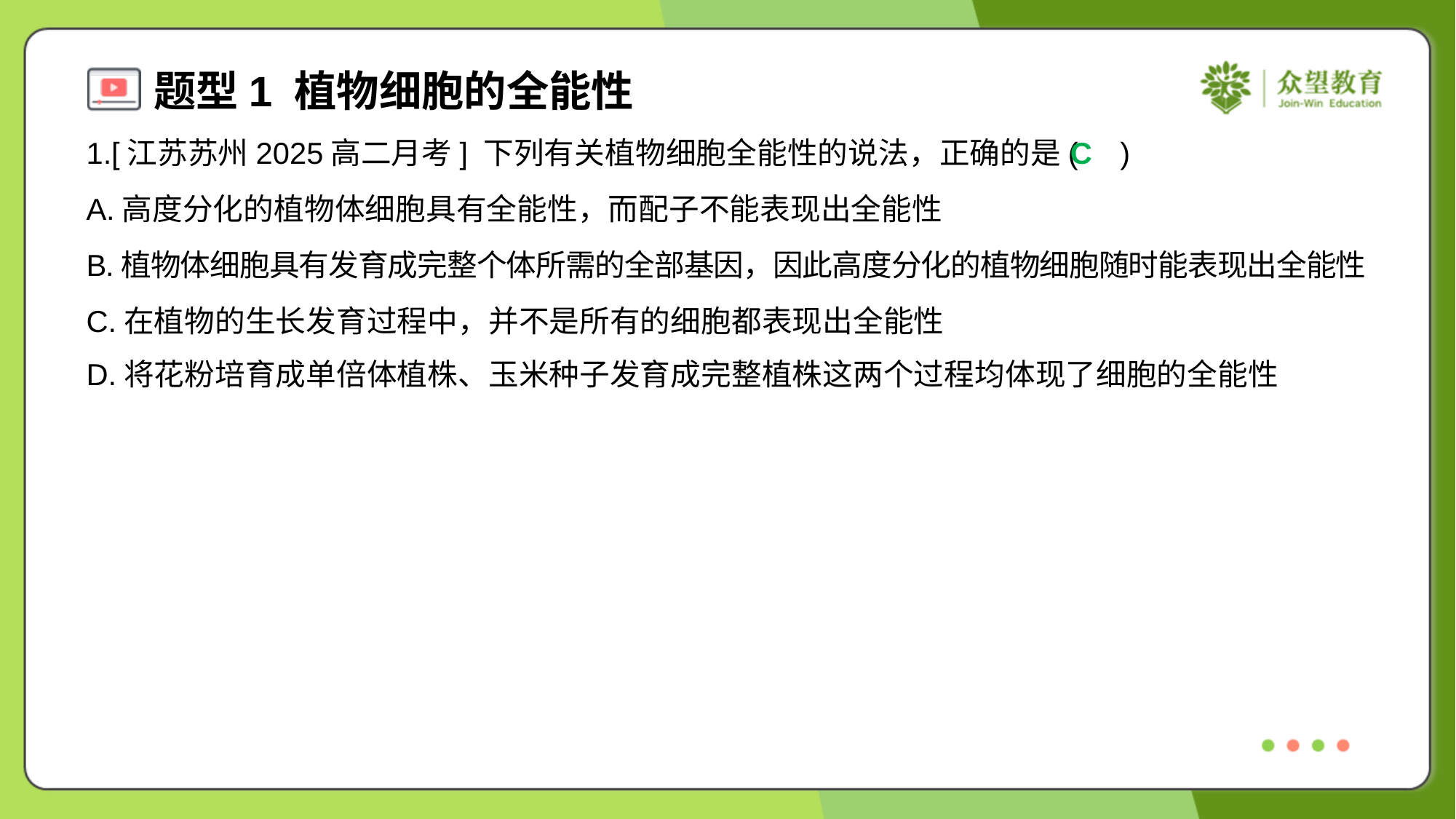

1.[江苏苏州2025高二月考] 下列有关植物细胞全能性的说法，正确的是(     )
C
A.高度分化的植物体细胞具有全能性，而配子不能表现出全能性
B.植物体细胞具有发育成完整个体所需的全部基因，因此高度分化的植物细胞随时能表现出全能性
C.在植物的生长发育过程中，并不是所有的细胞都表现出全能性
D.将花粉培育成单倍体植株、玉米种子发育成完整植株这两个过程均体现了细胞的全能性